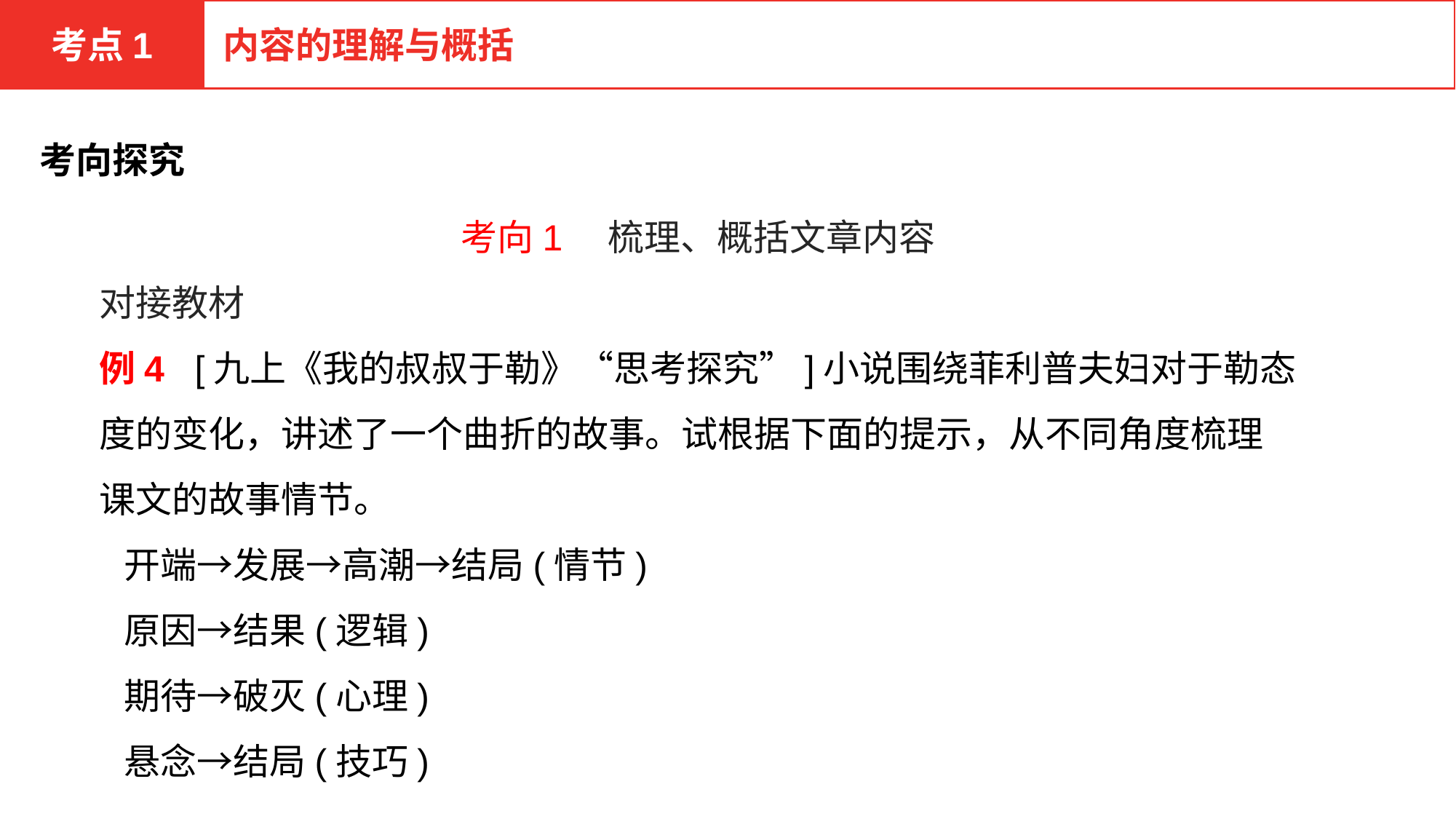

考点1
内容的理解与概括
考向探究
考向1　梳理、概括文章内容
对接教材
例4   [九上《我的叔叔于勒》“思考探究”]小说围绕菲利普夫妇对于勒态度的变化，讲述了一个曲折的故事。试根据下面的提示，从不同角度梳理课文的故事情节。
  开端→发展→高潮→结局(情节)
  原因→结果(逻辑)
  期待→破灭(心理)
  悬念→结局(技巧)